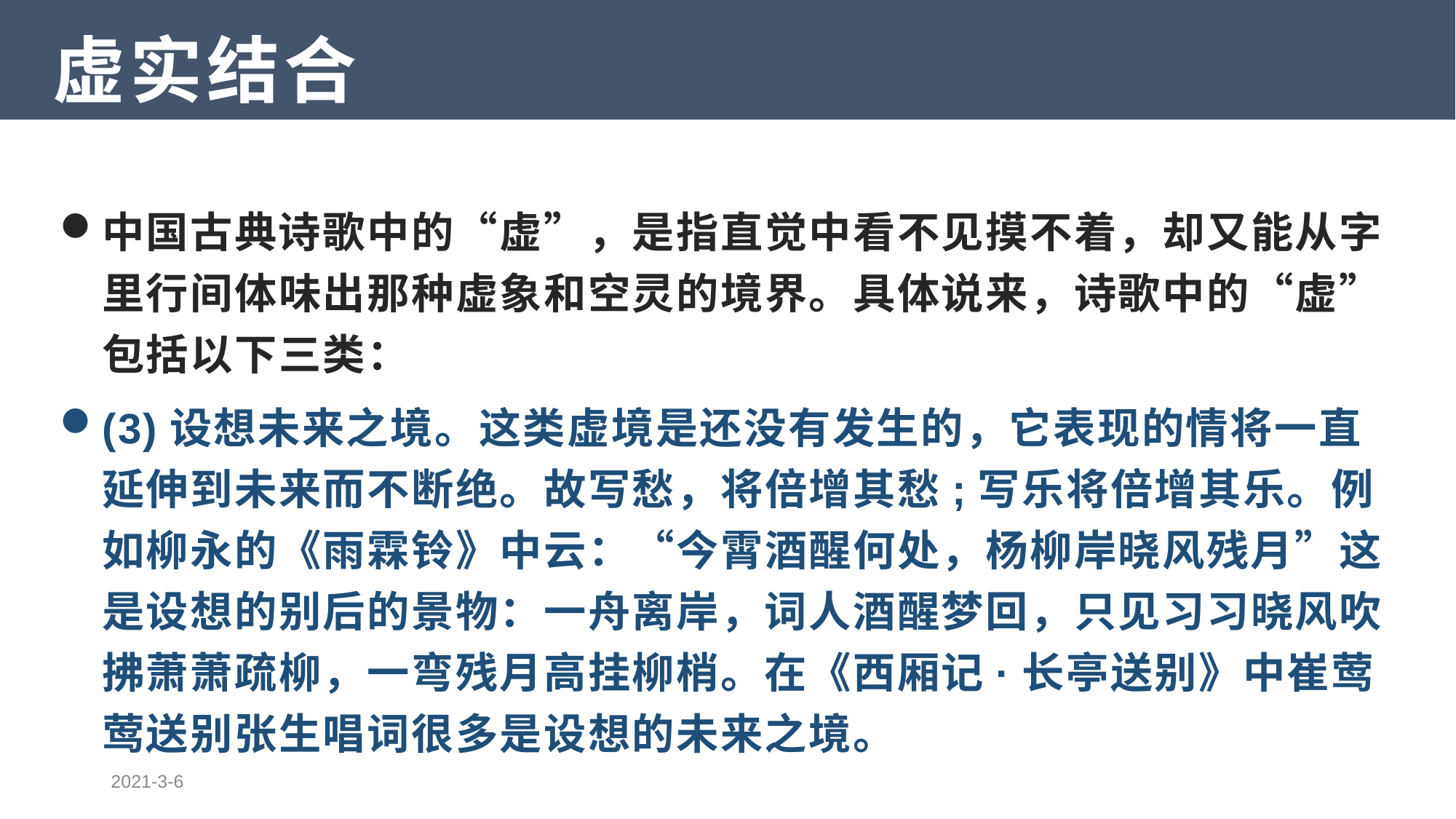

虚实结合
中国古典诗歌中的“虚”，是指直觉中看不见摸不着，却又能从字里行间体味出那种虚象和空灵的境界。具体说来，诗歌中的“虚”包括以下三类：
(3)设想未来之境。这类虚境是还没有发生的，它表现的情将一直延伸到未来而不断绝。故写愁，将倍增其愁;写乐将倍增其乐。例如柳永的《雨霖铃》中云：“今霄酒醒何处，杨柳岸晓风残月”这是设想的别后的景物：一舟离岸，词人酒醒梦回，只见习习晓风吹拂萧萧疏柳，一弯残月高挂柳梢。在《西厢记·长亭送别》中崔莺莺送别张生唱词很多是设想的未来之境。
2021-3-6